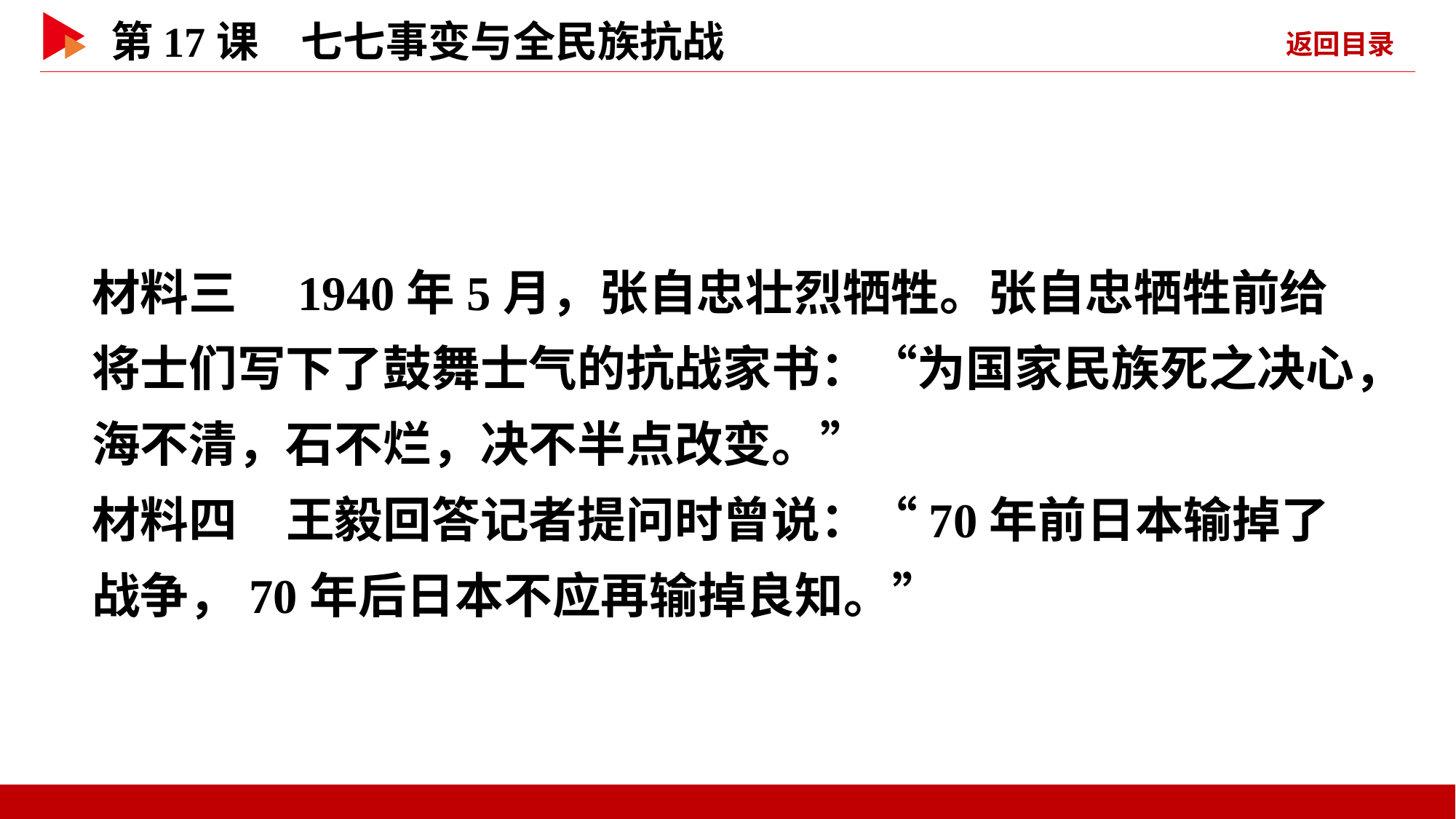

材料三　1940年5月，张自忠壮烈牺牲。张自忠牺牲前给将士们写下了鼓舞士气的抗战家书：“为国家民族死之决心，海不清，石不烂，决不半点改变。”
材料四　王毅回答记者提问时曾说：“70年前日本输掉了战争，70年后日本不应再输掉良知。”